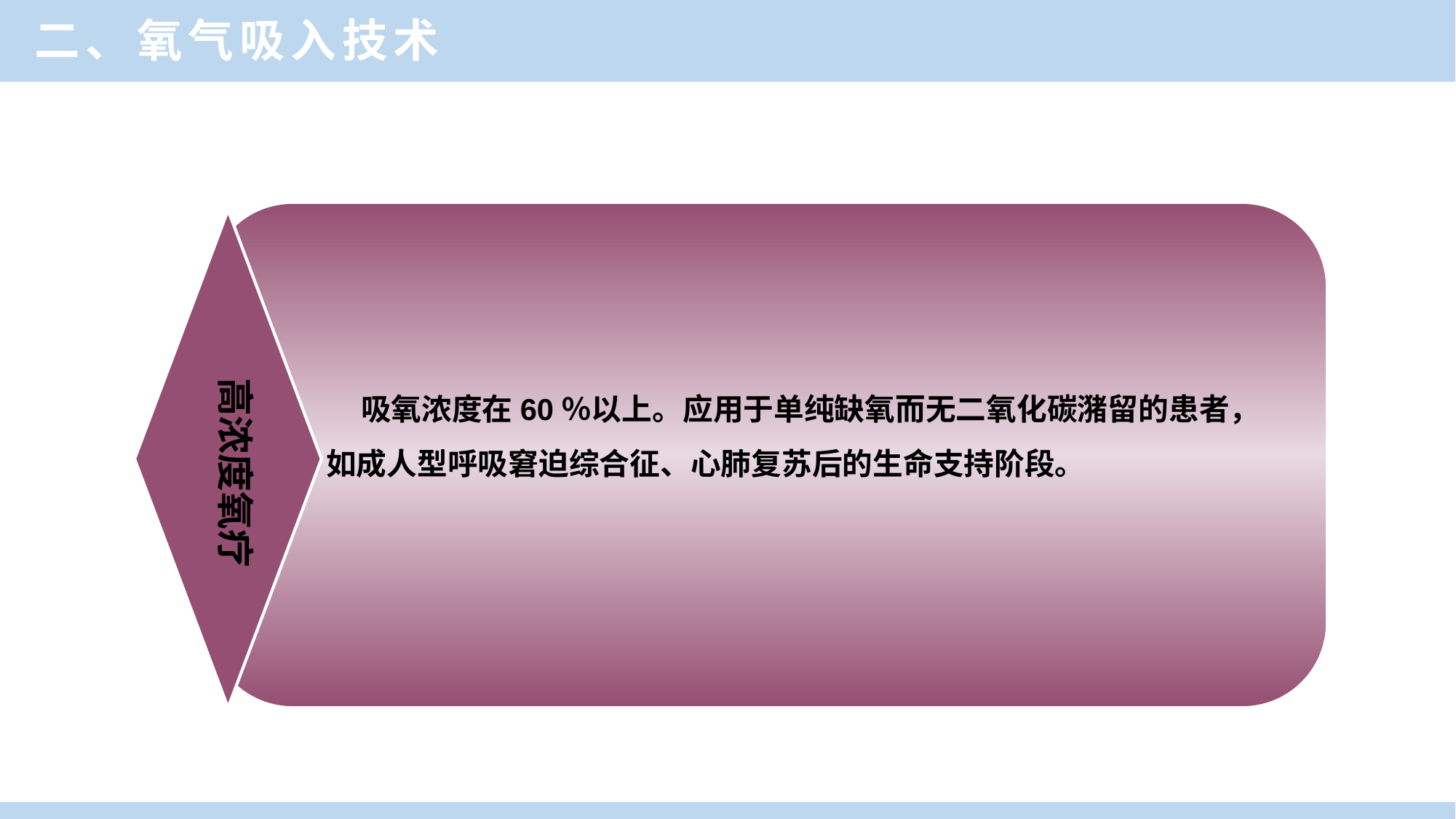

二、氧气吸入技术

高浓度氧疗
    吸氧浓度在60％以上。应用于单纯缺氧而无二氧化碳潴留的患者，如成人型呼吸窘迫综合征、心肺复苏后的生命支持阶段。